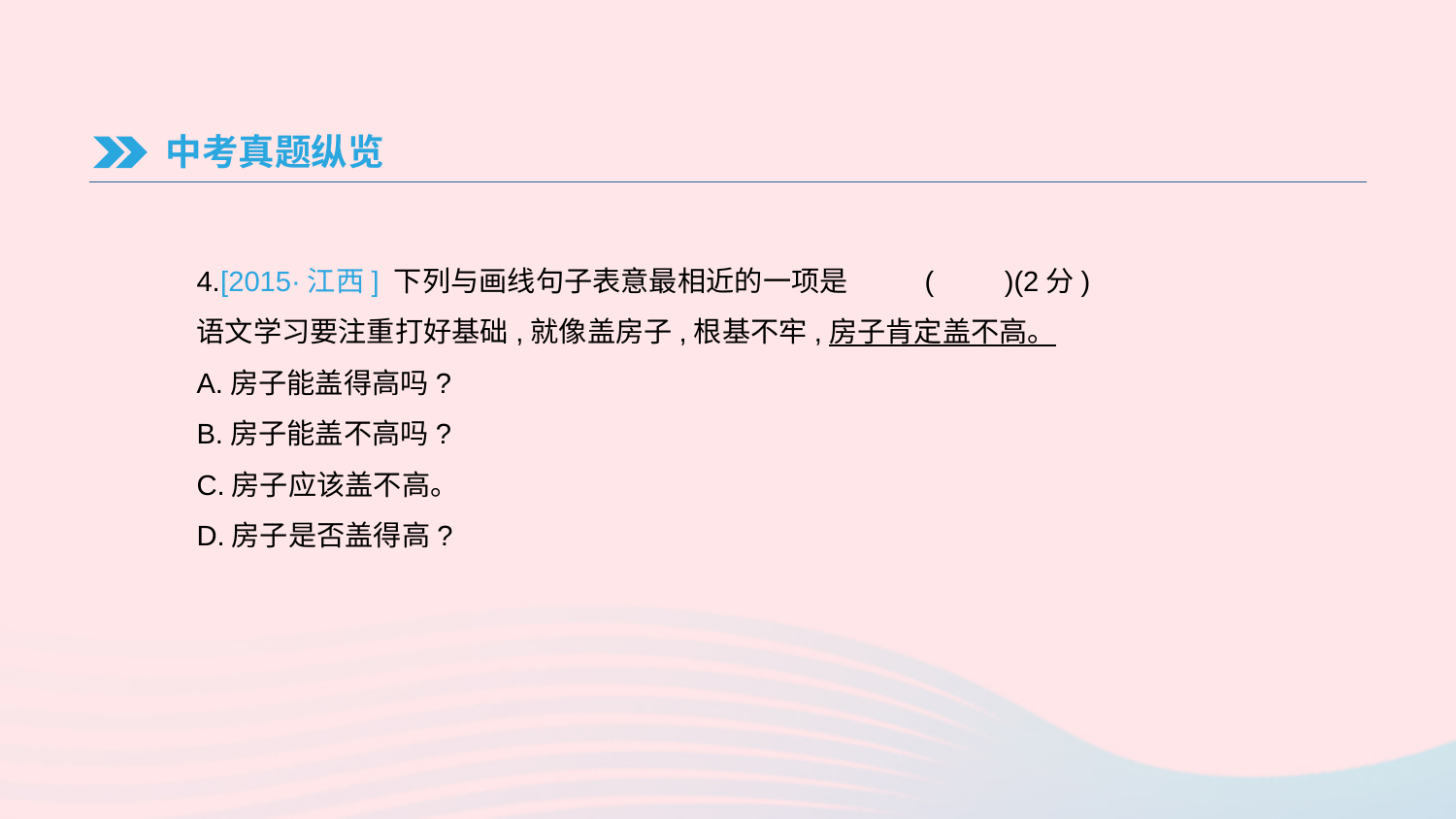

中考真题纵览

4.[2015·江西] 下列与画线句子表意最相近的一项是	(　　)(2分)
语文学习要注重打好基础,就像盖房子,根基不牢,房子肯定盖不高。
A.房子能盖得高吗?
B.房子能盖不高吗?
C.房子应该盖不高。
D.房子是否盖得高?